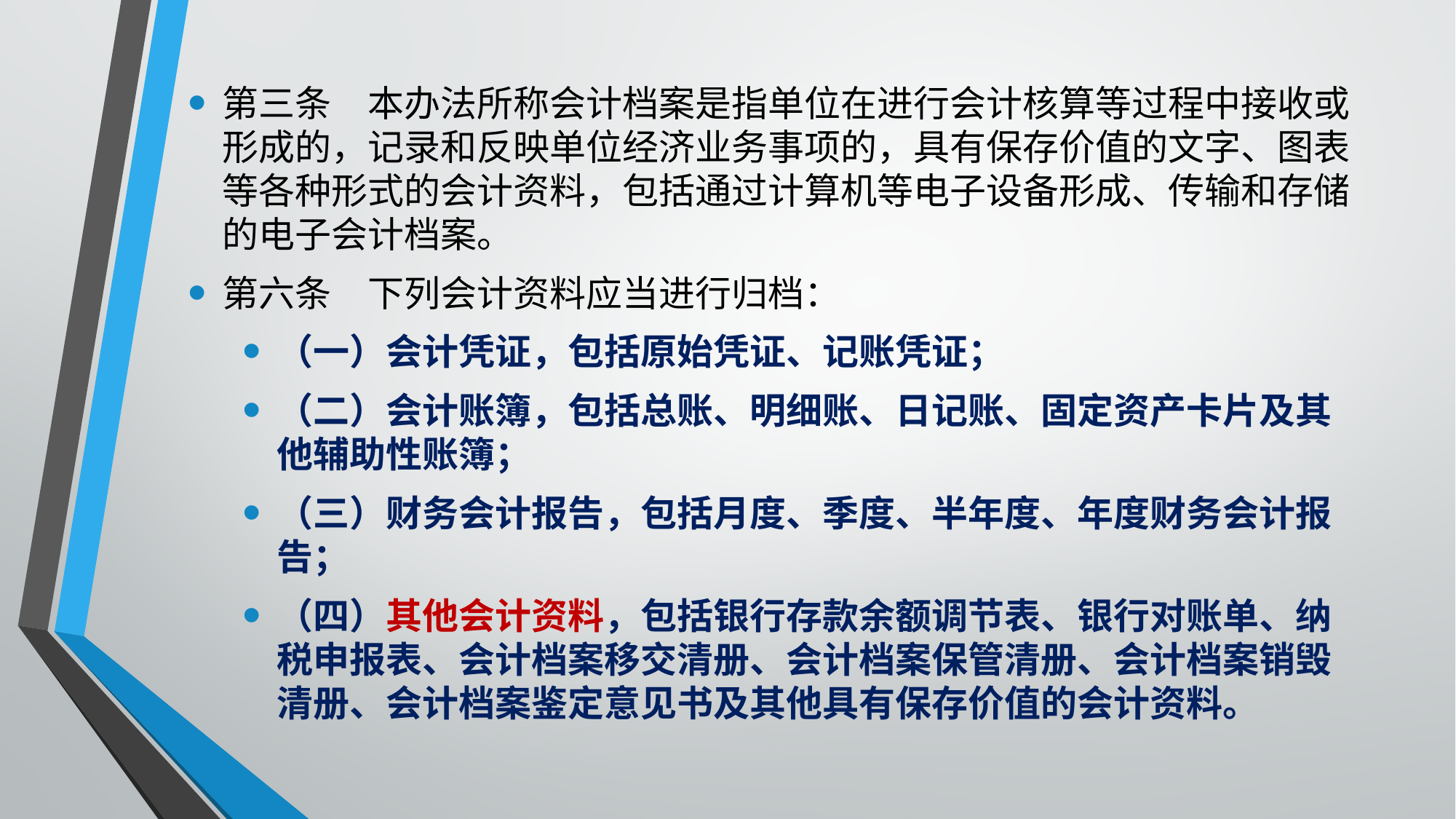

第三条　本办法所称会计档案是指单位在进行会计核算等过程中接收或形成的，记录和反映单位经济业务事项的，具有保存价值的文字、图表等各种形式的会计资料，包括通过计算机等电子设备形成、传输和存储的电子会计档案。
第六条　下列会计资料应当进行归档：
（一）会计凭证，包括原始凭证、记账凭证；
（二）会计账簿，包括总账、明细账、日记账、固定资产卡片及其他辅助性账簿；
（三）财务会计报告，包括月度、季度、半年度、年度财务会计报告；
（四）其他会计资料，包括银行存款余额调节表、银行对账单、纳税申报表、会计档案移交清册、会计档案保管清册、会计档案销毁清册、会计档案鉴定意见书及其他具有保存价值的会计资料。